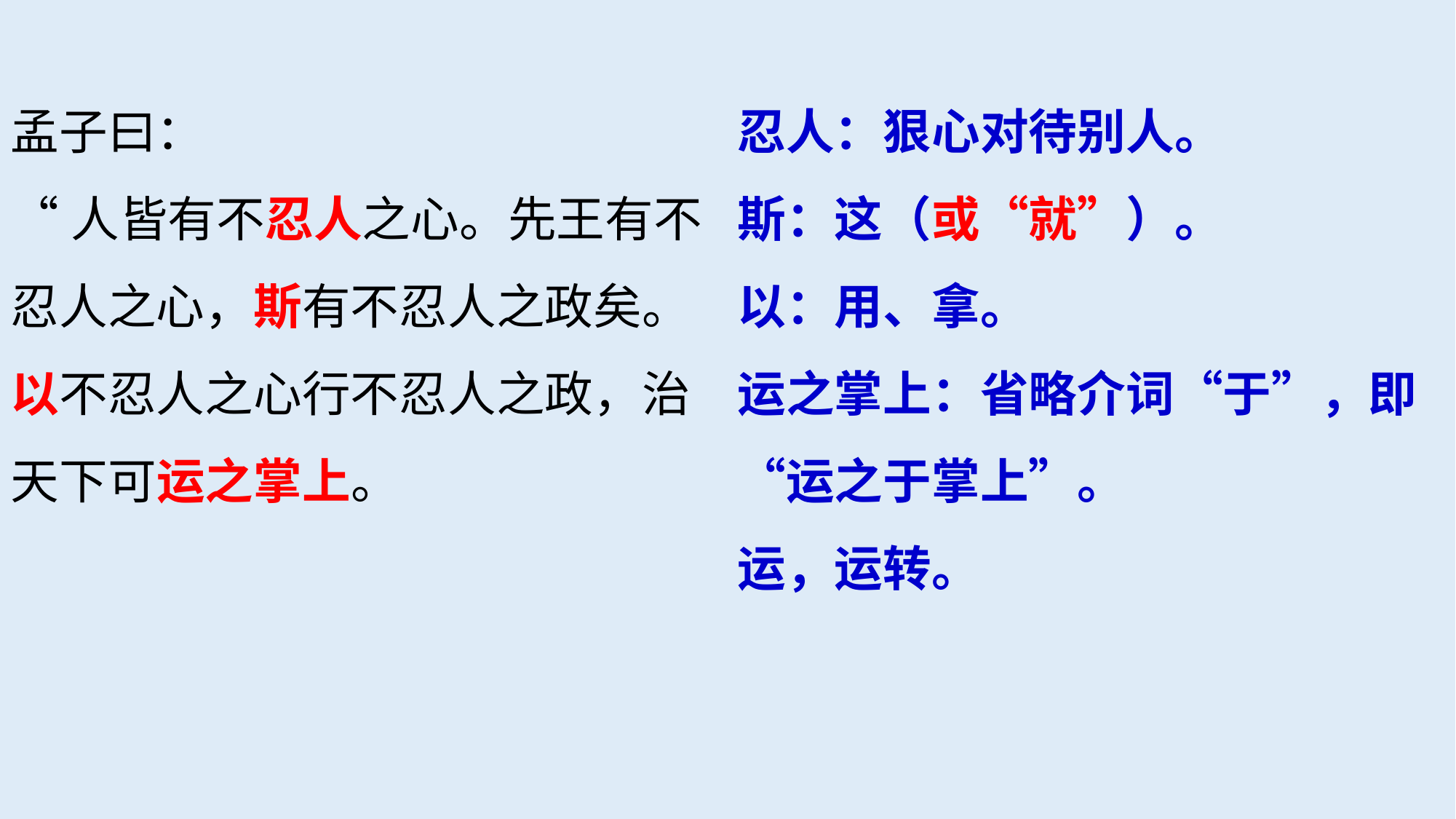

孟子曰：
“人皆有不忍人之心。先王有不忍人之心，斯有不忍人之政矣。以不忍人之心行不忍人之政，治天下可运之掌上。
忍人：狠心对待别人。
斯：这（或“就”）。
以：用、拿。
运之掌上：省略介词“于”，即“运之于掌上”。
运，运转。